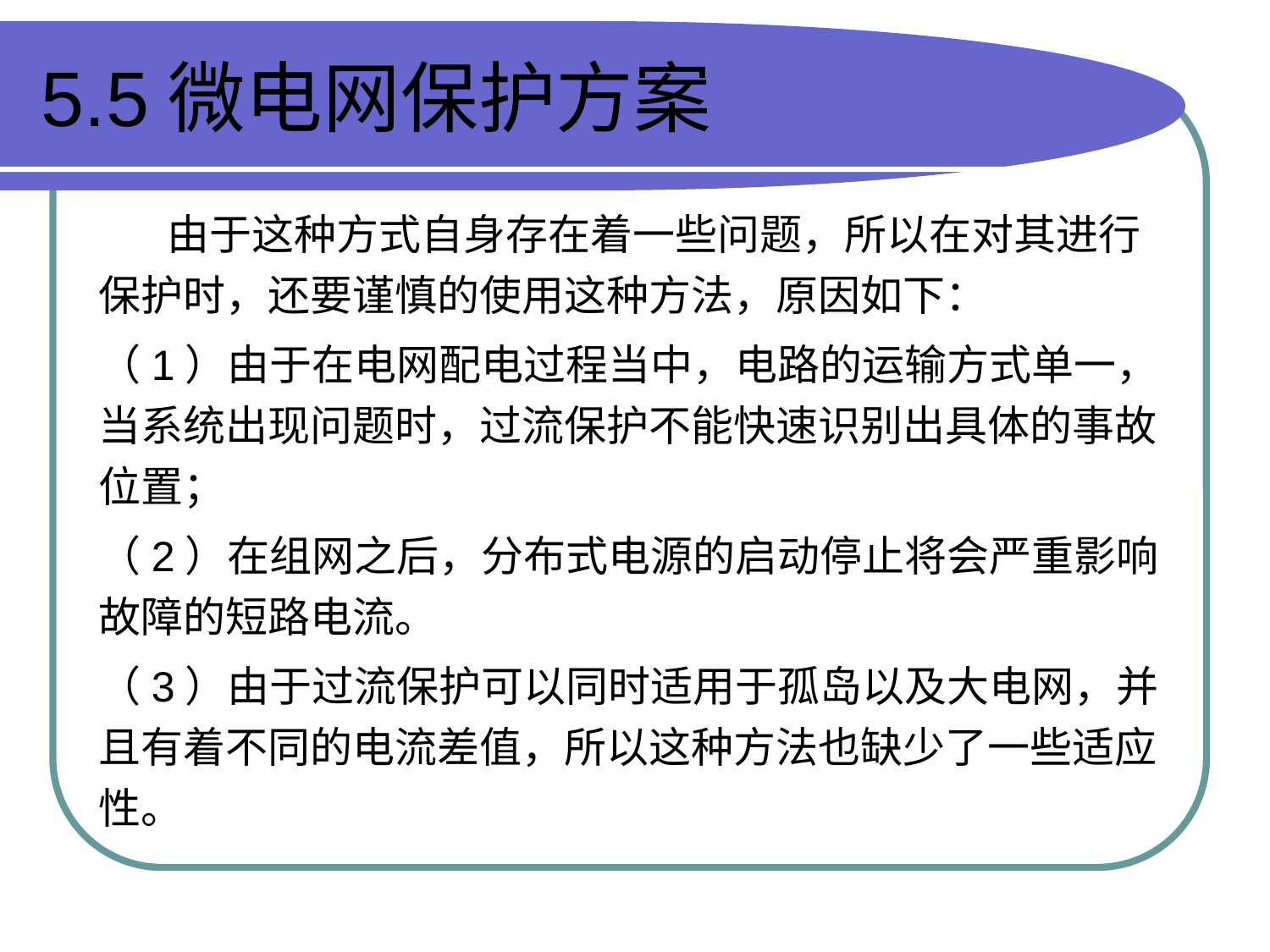

# 5.5微电网保护方案
       由于这种方式自身存在着一些问题，所以在对其进行保护时，还要谨慎的使用这种方法，原因如下：
（1）由于在电网配电过程当中，电路的运输方式单一，当系统出现问题时，过流保护不能快速识别出具体的事故位置；
（2）在组网之后，分布式电源的启动停止将会严重影响故障的短路电流。
（3）由于过流保护可以同时适用于孤岛以及大电网，并且有着不同的电流差值，所以这种方法也缺少了一些适应性。
87